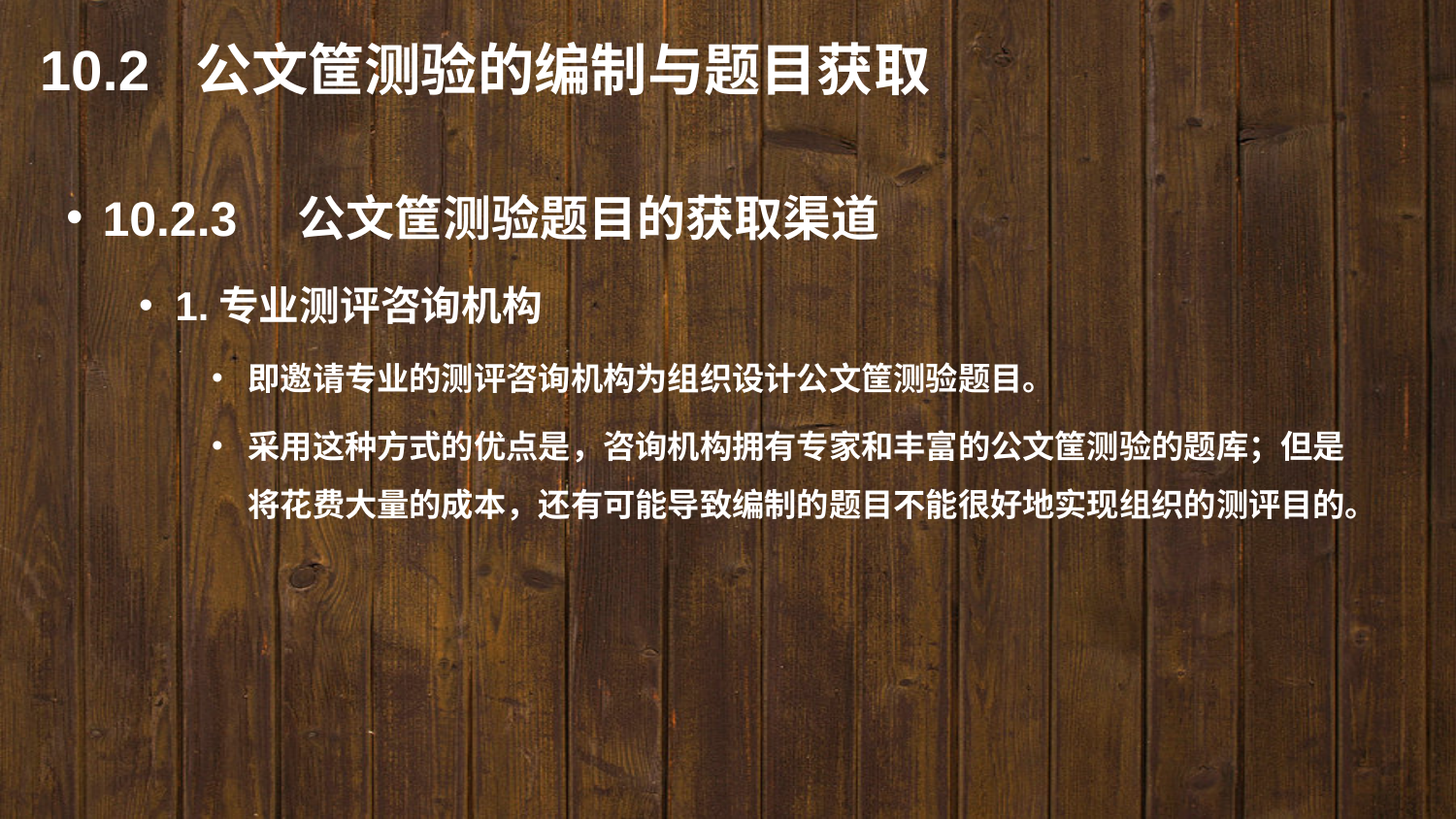

10.2  公文筐测验的编制与题目获取
10.2.3　公文筐测验题目的获取渠道
1.专业测评咨询机构
即邀请专业的测评咨询机构为组织设计公文筐测验题目。
采用这种方式的优点是，咨询机构拥有专家和丰富的公文筐测验的题库；但是将花费大量的成本，还有可能导致编制的题目不能很好地实现组织的测评目的。